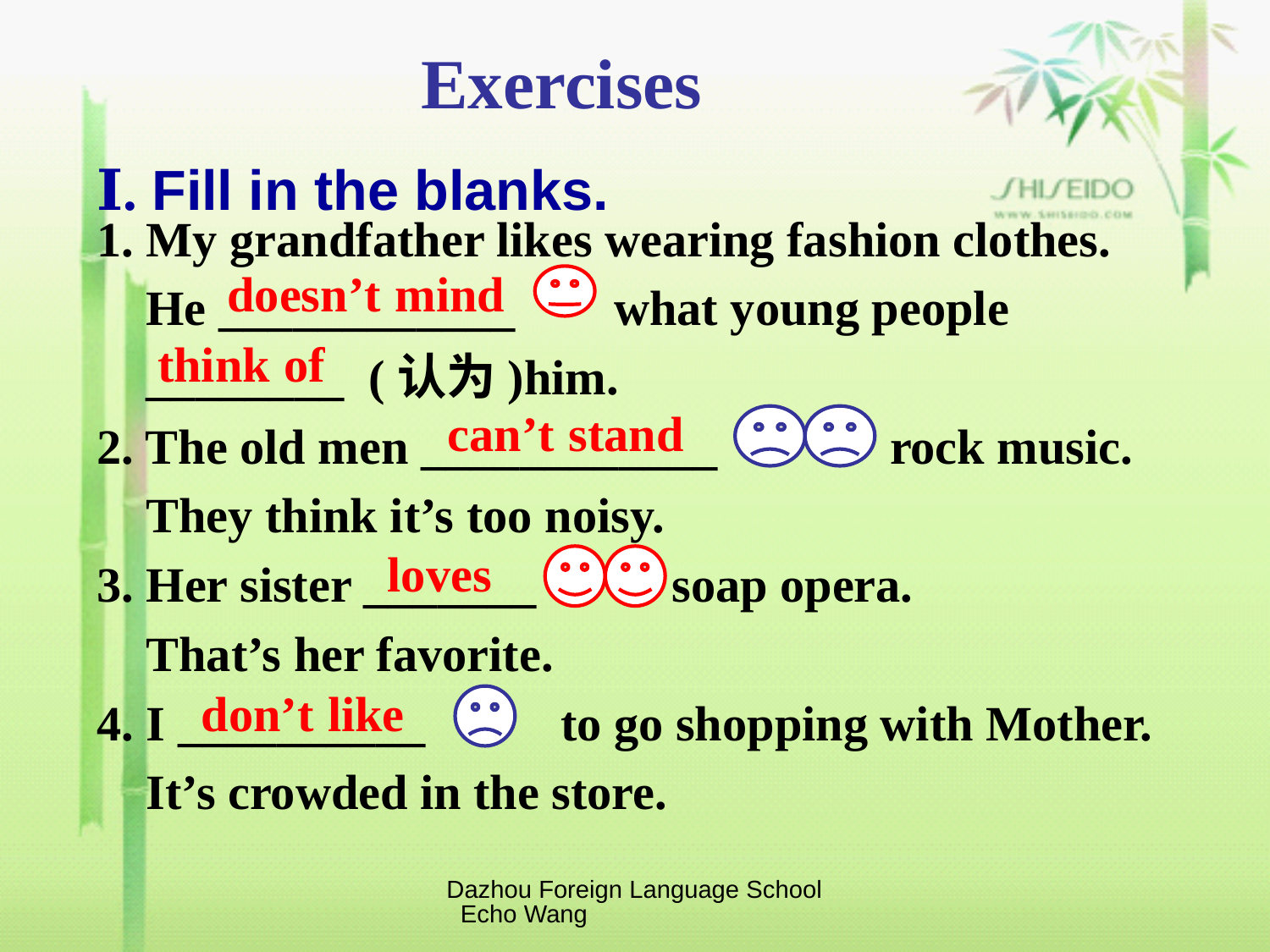

Exercises
Ⅰ. Fill in the blanks.
1. My grandfather likes wearing fashion clothes.
    He ____________        what young people
    ________  (认为)him.
2. The old men ____________              rock music.
    They think it’s too noisy.
3. Her sister _______           soap opera.
    That’s her favorite.
4. I __________           to go shopping with Mother.
    It’s crowded in the store.
doesn’t mind

think of
can’t stand

loves

 don’t like

Dazhou Foreign Language School  Echo Wang